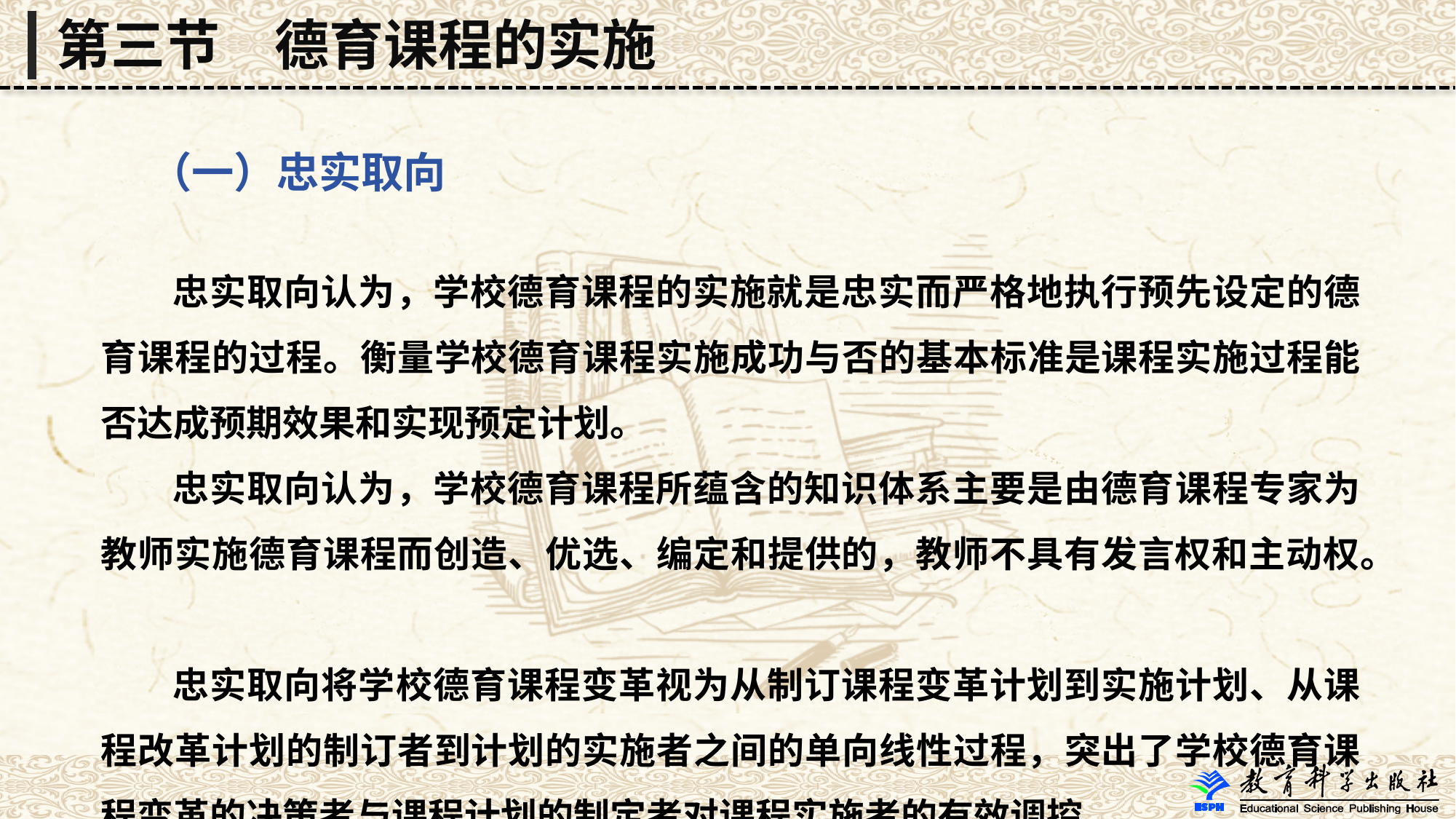

第三节　德育课程的实施
      （一）忠实取向

       忠实取向认为，学校德育课程的实施就是忠实而严格地执行预先设定的德育课程的过程。衡量学校德育课程实施成功与否的基本标准是课程实施过程能否达成预期效果和实现预定计划。
       忠实取向认为，学校德育课程所蕴含的知识体系主要是由德育课程专家为教师实施德育课程而创造、优选、编定和提供的，教师不具有发言权和主动权。
       忠实取向将学校德育课程变革视为从制订课程变革计划到实施计划、从课程改革计划的制订者到计划的实施者之间的单向线性过程，突出了学校德育课程变革的决策者与课程计划的制定者对课程实施者的有效调控。